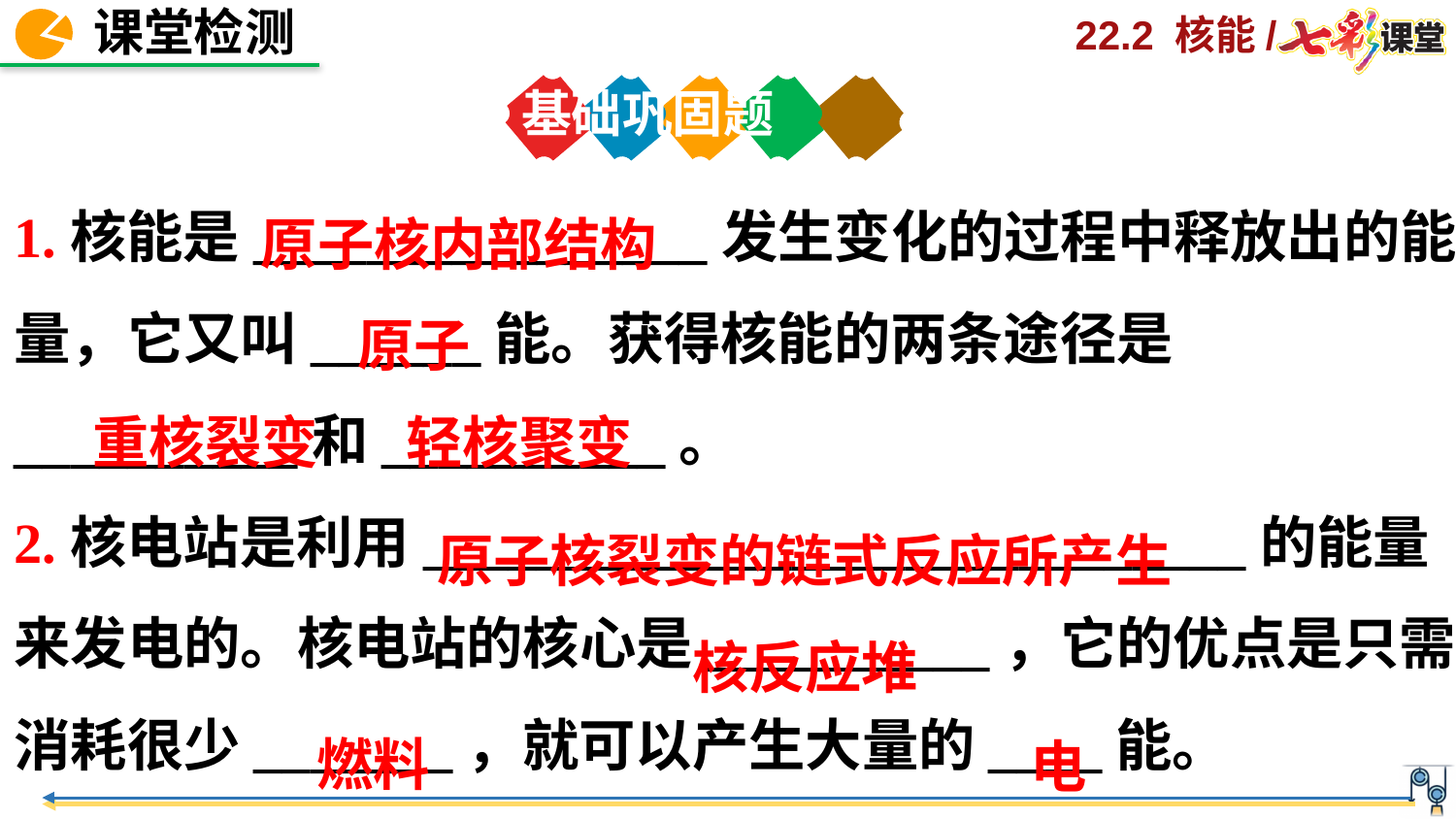

基础巩固题

原子核内部结构
1.核能是________________发生变化的过程中释放出的能量，它又叫______能。获得核能的两条途径是__________和__________。
2.核电站是利用_____________________________的能量来发电的。核电站的核心是__________，它的优点是只需消耗很少_______，就可以产生大量的____能。
原子
轻核聚变
重核裂变
原子核裂变的链式反应所产生
核反应堆
电
燃料